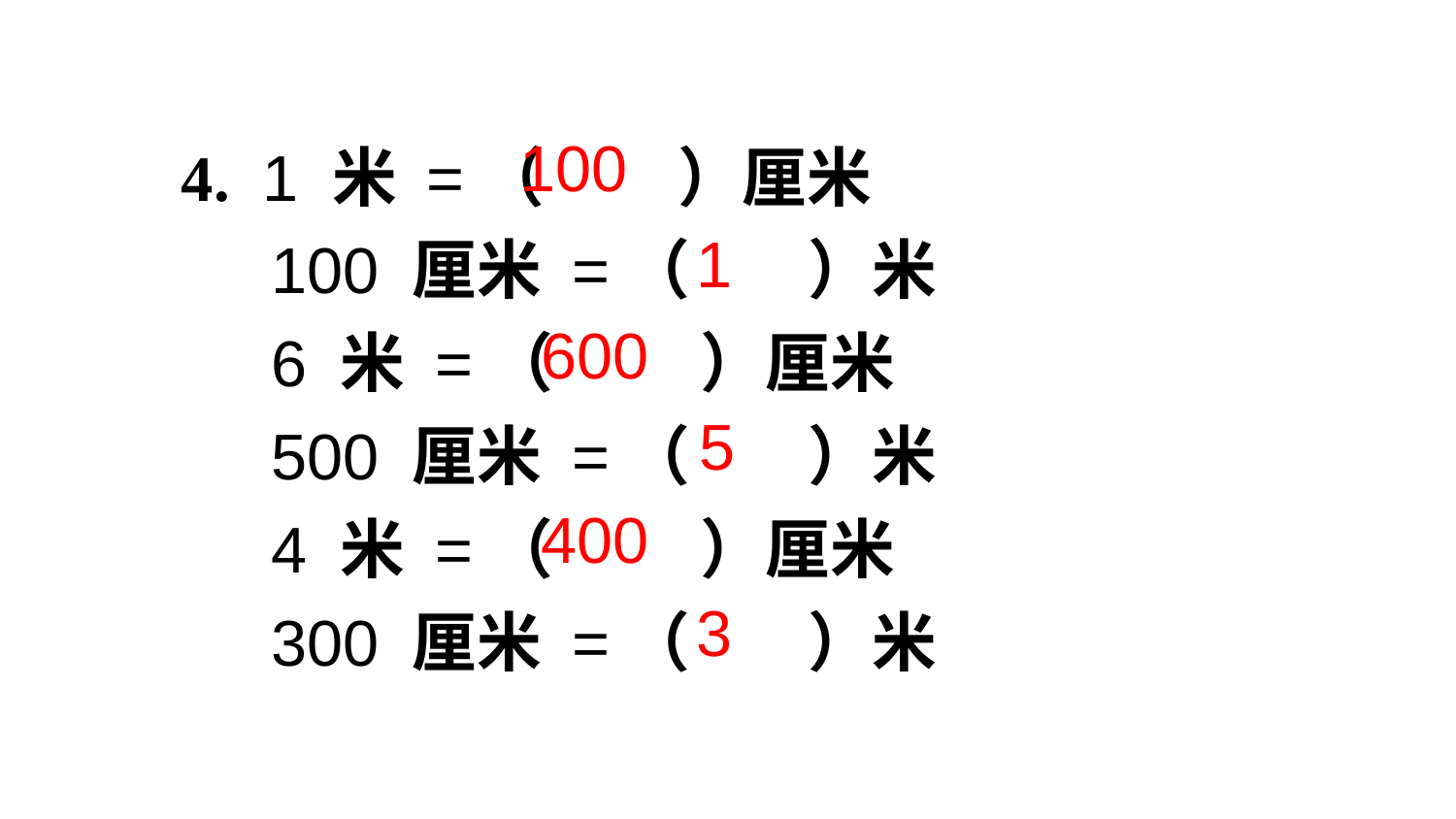

4.  1 米 =（         ）厘米
     100 厘米 =（        ）米
     6 米 =（          ）厘米
     500 厘米 =（        ）米
     4 米 =（          ）厘米
     300 厘米 =（        ）米
100
1
600
5
400
3